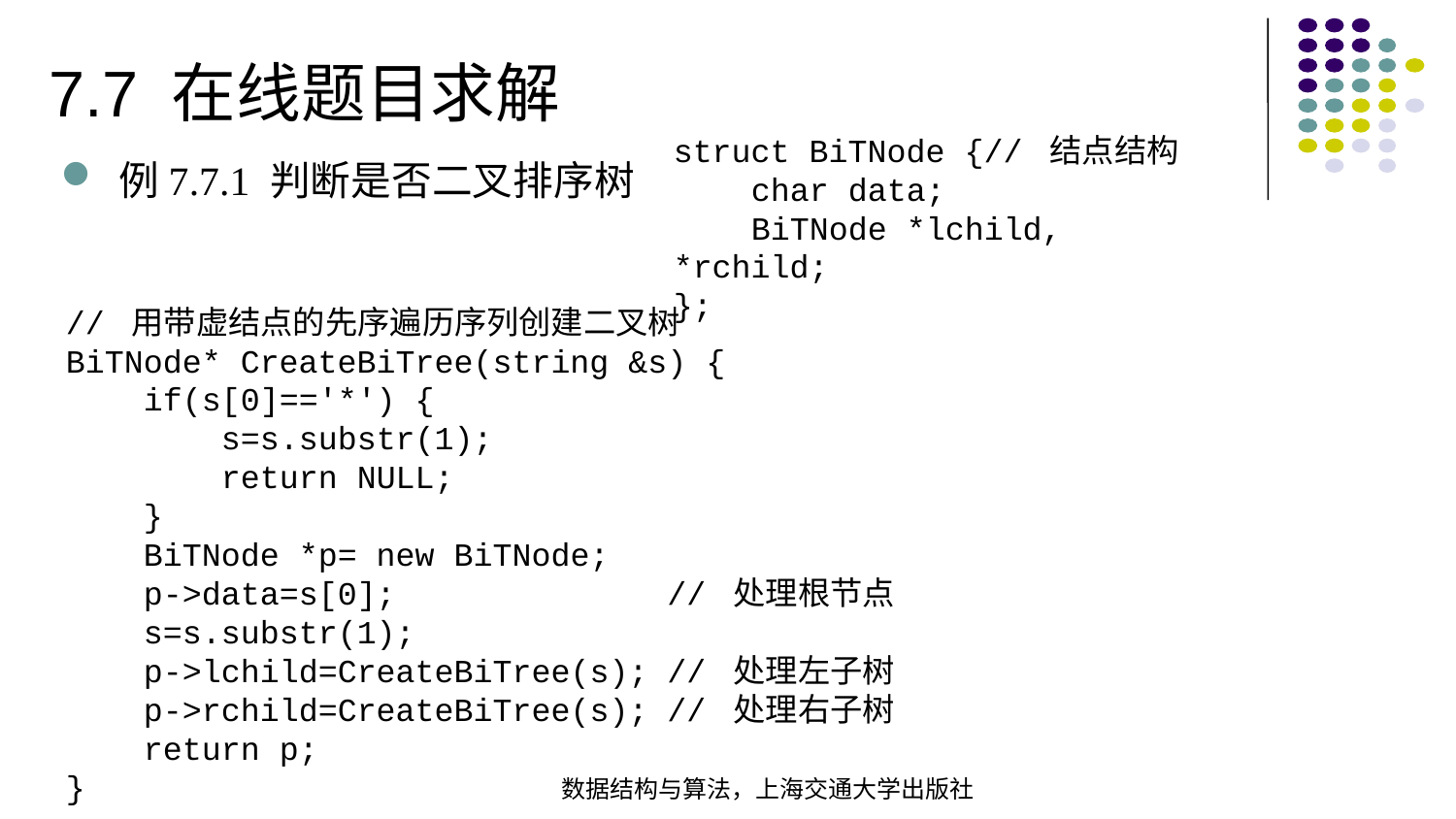

7.7 在线题目求解
struct BiTNode {// 结点结构    char data;    BiTNode *lchild, *rchild;};
例7.7.1 判断是否二叉排序树
// 用带虚结点的先序遍历序列创建二叉树
BiTNode* CreateBiTree(string &s) {      if(s[0]=='*') {        s=s.substr(1);        return NULL;    }    BiTNode *p= new BiTNode;    p->data=s[0];              // 处理根节点    s=s.substr(1);    p->lchild=CreateBiTree(s); // 处理左子树    p->rchild=CreateBiTree(s); // 处理右子树    return p;
}